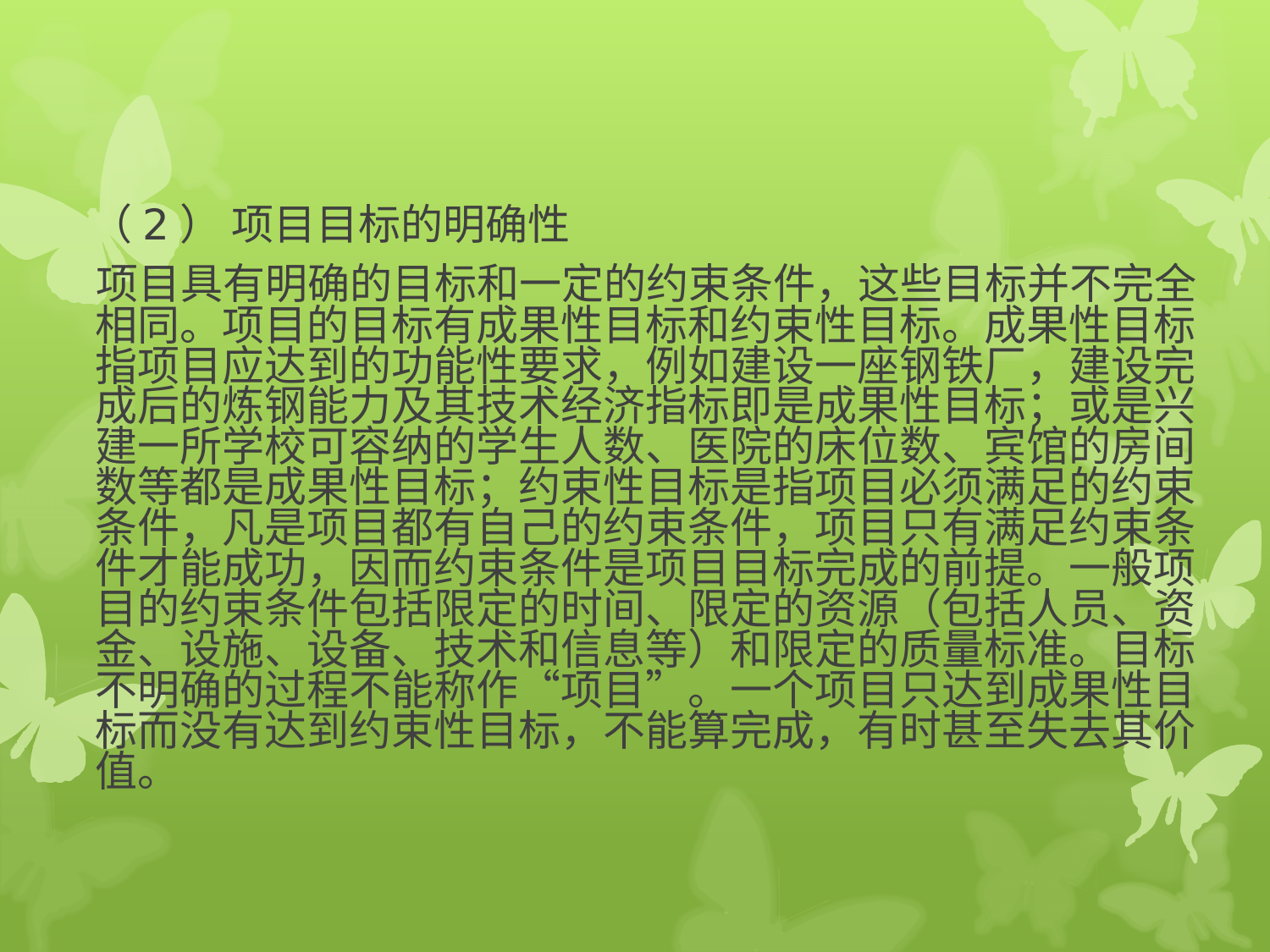

（2） 项目目标的明确性
    项目具有明确的目标和一定的约束条件，这些目标并不完全相同。项目的目标有成果性目标和约束性目标。成果性目标指项目应达到的功能性要求，例如建设一座钢铁厂，建设完成后的炼钢能力及其技术经济指标即是成果性目标；或是兴建一所学校可容纳的学生人数、医院的床位数、宾馆的房间数等都是成果性目标；约束性目标是指项目必须满足的约束条件，凡是项目都有自己的约束条件，项目只有满足约束条件才能成功，因而约束条件是项目目标完成的前提。一般项目的约束条件包括限定的时间、限定的资源（包括人员、资金、设施、设备、技术和信息等）和限定的质量标准。目标不明确的过程不能称作“项目”。一个项目只达到成果性目标而没有达到约束性目标，不能算完成，有时甚至失去其价值。